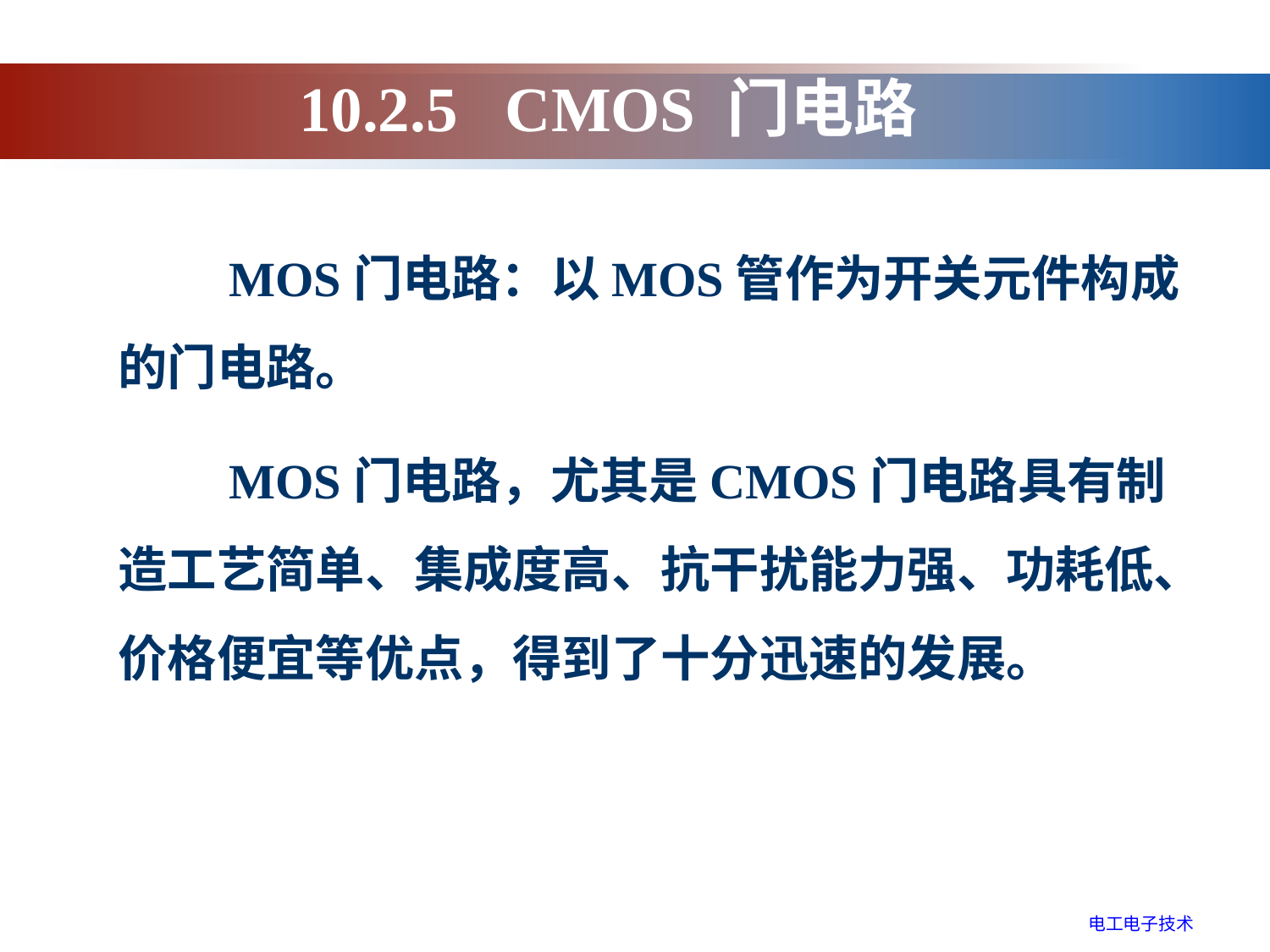

10.2.5   CMOS 门电路
　　MOS门电路：以MOS管作为开关元件构成的门电路。
         MOS门电路，尤其是CMOS门电路具有制造工艺简单、集成度高、抗干扰能力强、功耗低、价格便宜等优点，得到了十分迅速的发展。
电工电子技术
112